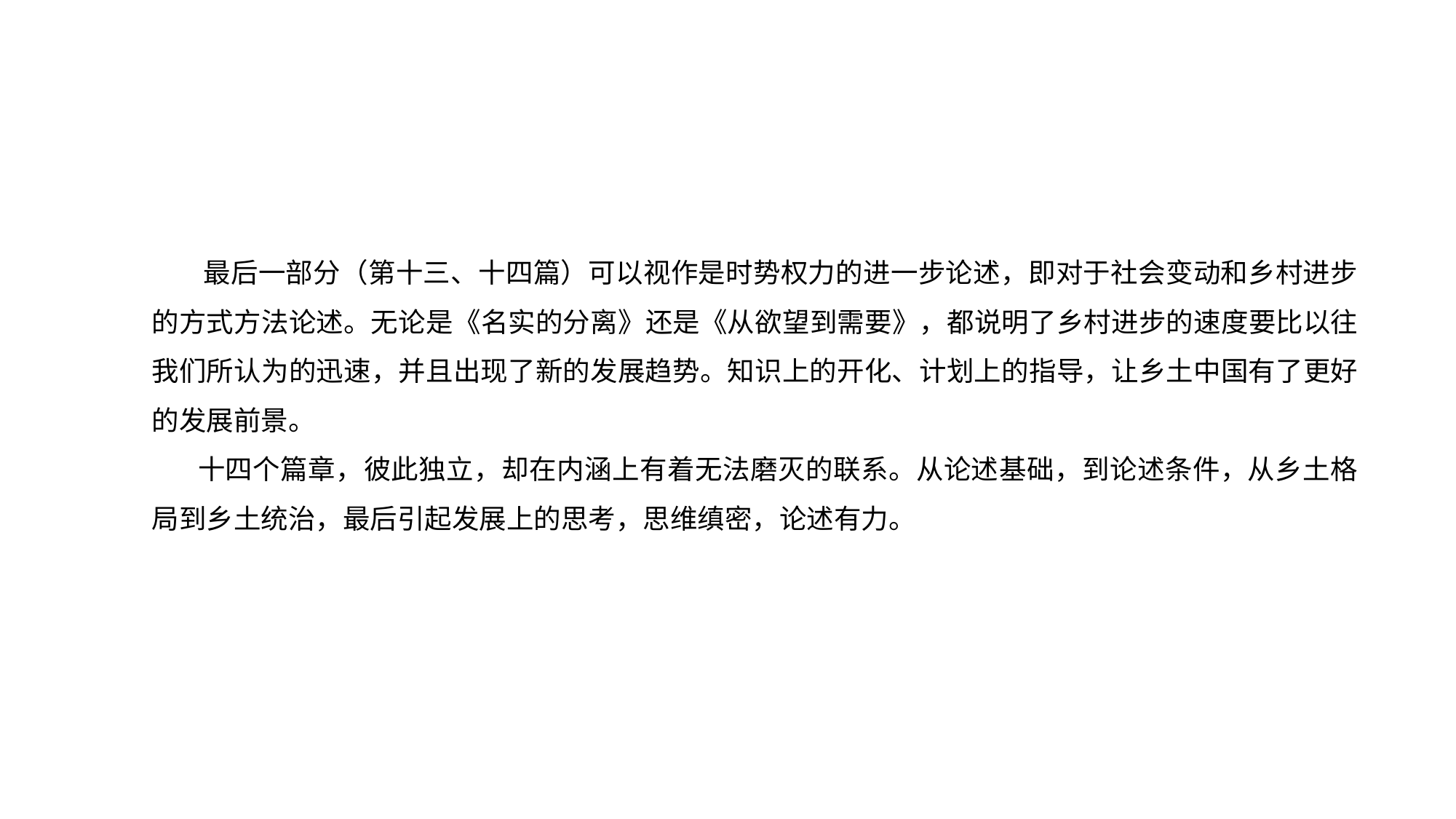

最后一部分（第十三、十四篇）可以视作是时势权力的进一步论述，即对于社会变动和乡村进步的方式方法论述。无论是《名实的分离》还是《从欲望到需要》，都说明了乡村进步的速度要比以往我们所认为的迅速，并且出现了新的发展趋势。知识上的开化、计划上的指导，让乡土中国有了更好的发展前景。
      十四个篇章，彼此独立，却在内涵上有着无法磨灭的联系。从论述基础，到论述条件，从乡土格局到乡土统治，最后引起发展上的思考，思维缜密，论述有力。